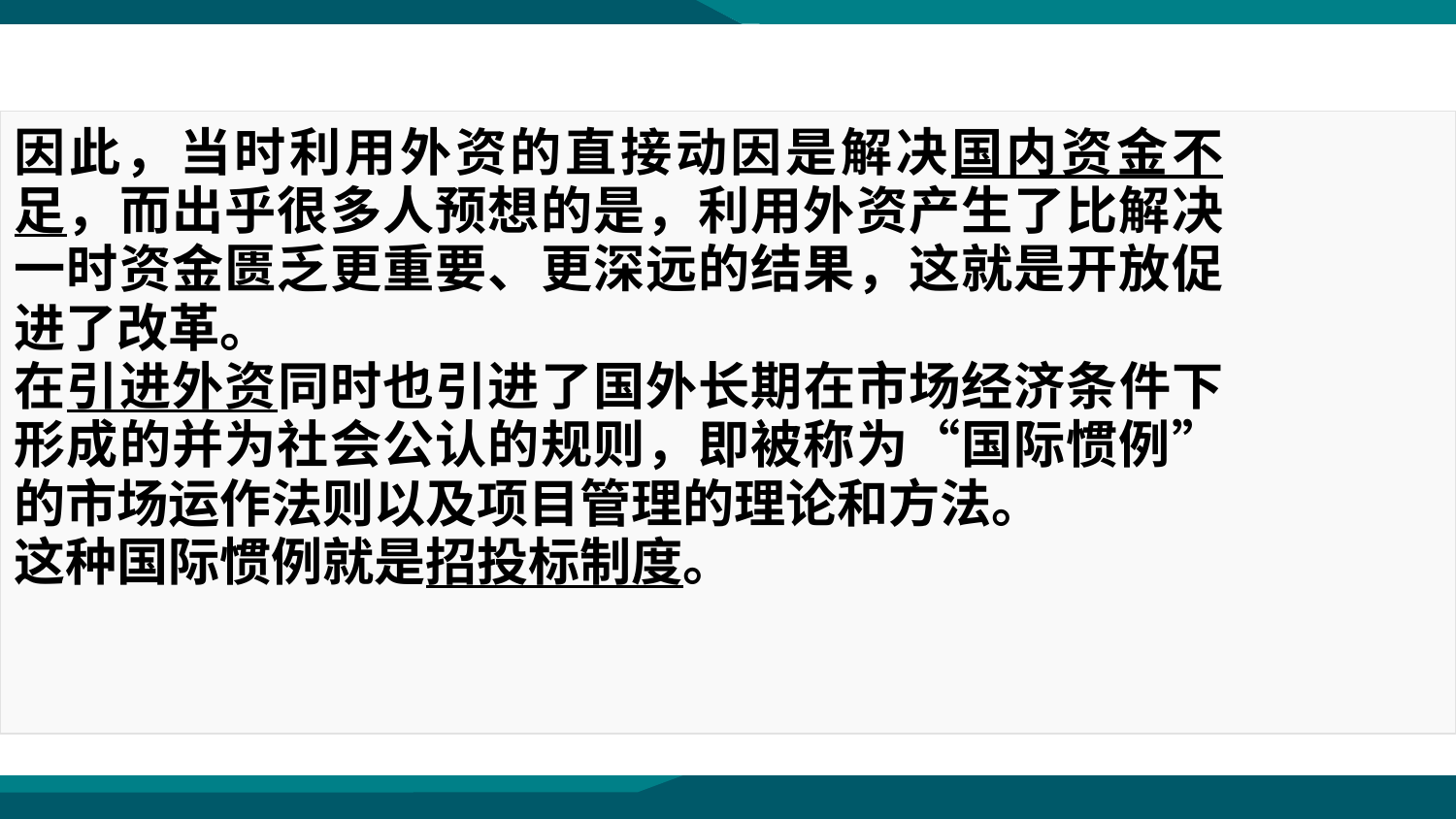

因此，当时利用外资的直接动因是解决国内资金不足，而出乎很多人预想的是，利用外资产生了比解决一时资金匮乏更重要、更深远的结果，这就是开放促进了改革。
在引进外资同时也引进了国外长期在市场经济条件下形成的并为社会公认的规则，即被称为“国际惯例”的市场运作法则以及项目管理的理论和方法。
这种国际惯例就是招投标制度。